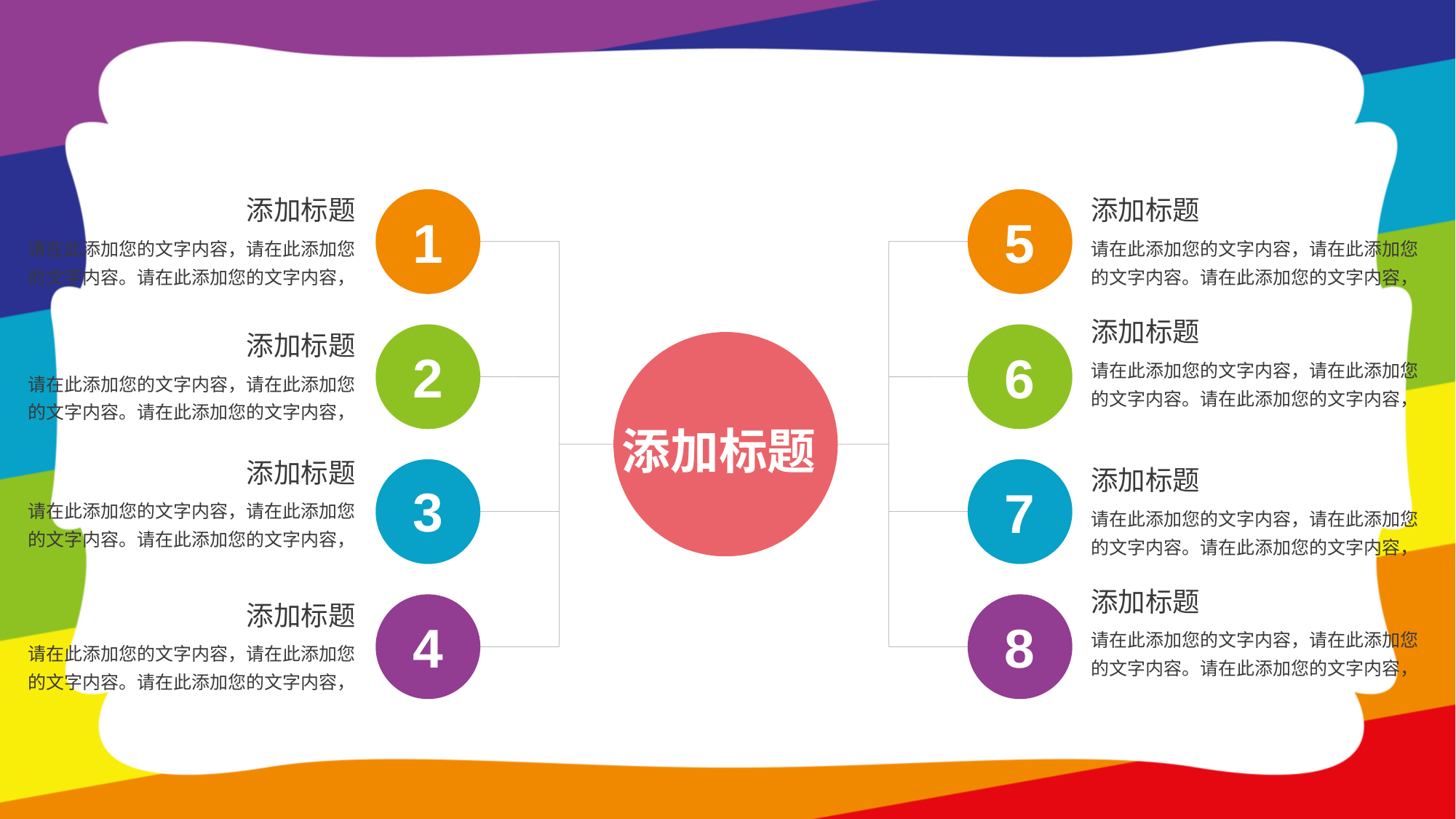

添加标题
添加标题

1
5
请在此添加您的文字内容，请在此添加您的文字内容。请在此添加您的文字内容，
请在此添加您的文字内容，请在此添加您的文字内容。请在此添加您的文字内容，
添加标题
添加标题

2
6
请在此添加您的文字内容，请在此添加您的文字内容。请在此添加您的文字内容，
请在此添加您的文字内容，请在此添加您的文字内容。请在此添加您的文字内容，
添加标题
添加标题
添加标题

3
7
请在此添加您的文字内容，请在此添加您的文字内容。请在此添加您的文字内容，
请在此添加您的文字内容，请在此添加您的文字内容。请在此添加您的文字内容，
添加标题
添加标题

4
8
请在此添加您的文字内容，请在此添加您的文字内容。请在此添加您的文字内容，
请在此添加您的文字内容，请在此添加您的文字内容。请在此添加您的文字内容，